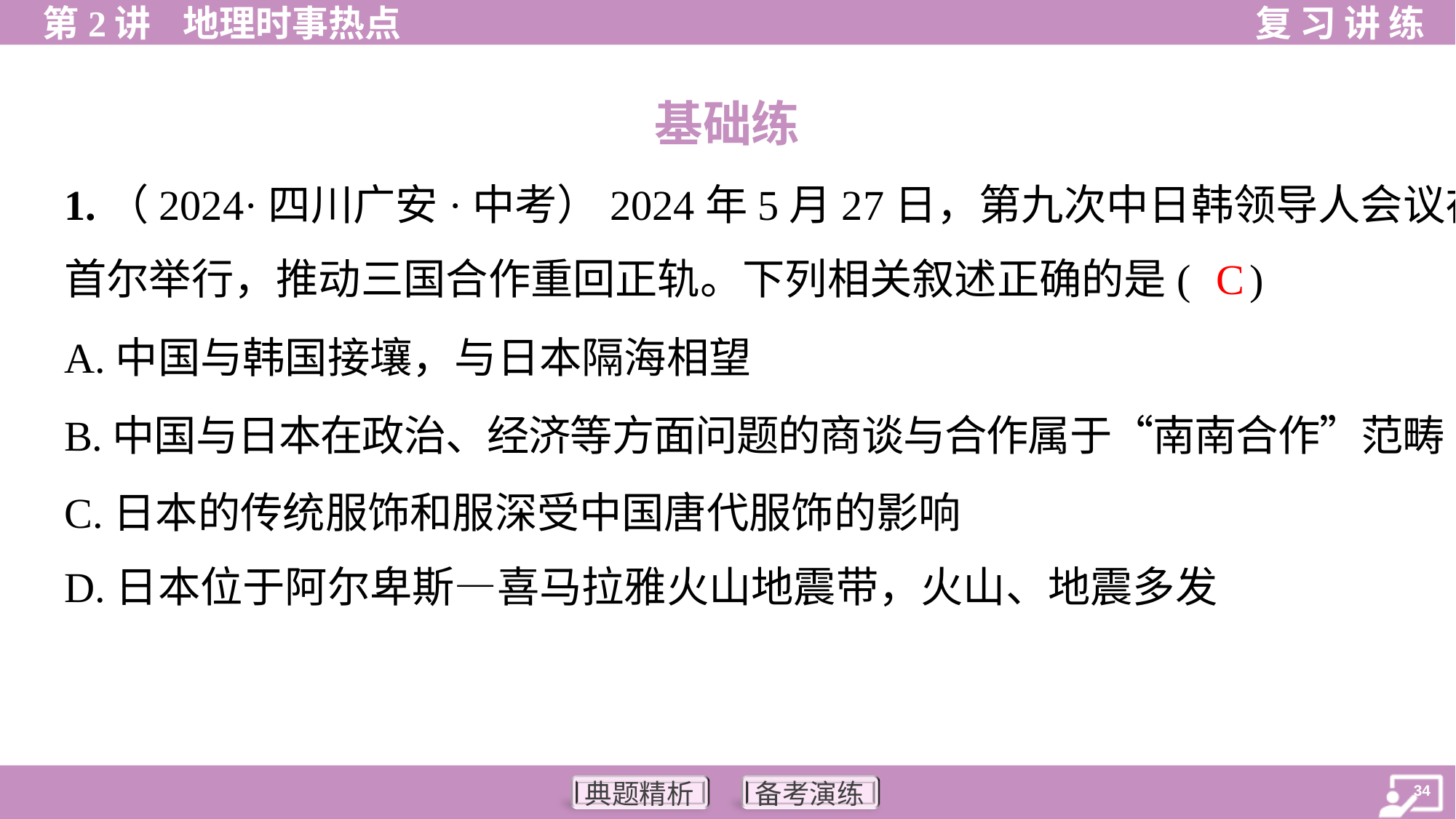

基础练
1.（2024·四川广安·中考）2024年5月27日，第九次中日韩领导人会议在
首尔举行，推动三国合作重回正轨。下列相关叙述正确的是(     )
C
A.中国与韩国接壤，与日本隔海相望
B.中国与日本在政治、经济等方面问题的商谈与合作属于“南南合作”范畴
C.日本的传统服饰和服深受中国唐代服饰的影响
D.日本位于阿尔卑斯—喜马拉雅火山地震带，火山、地震多发